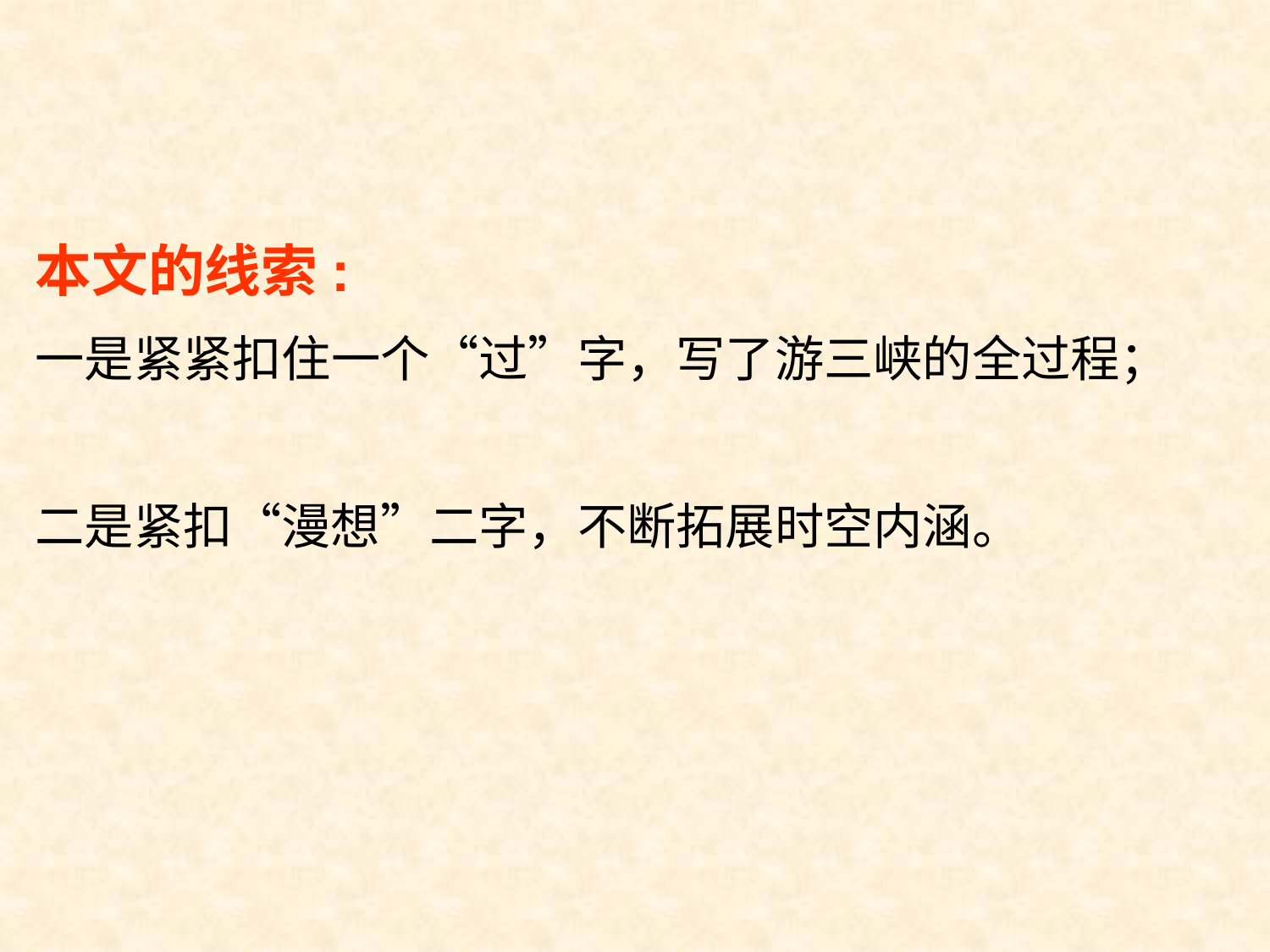

本文的线索:
一是紧紧扣住一个“过”字，写了游三峡的全过程；

二是紧扣“漫想”二字，不断拓展时空内涵。